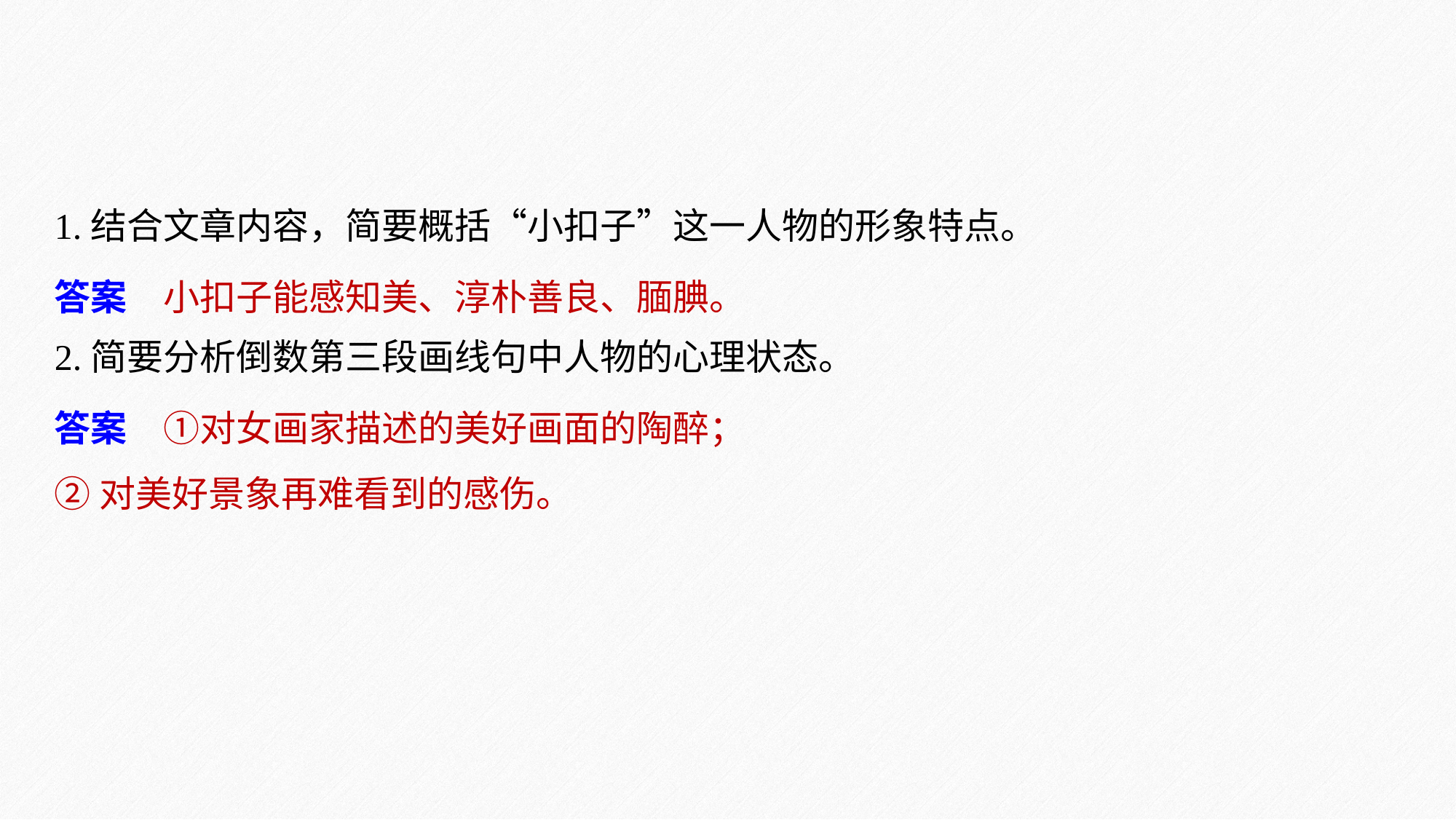

1.结合文章内容，简要概括“小扣子”这一人物的形象特点。

2.简要分析倒数第三段画线句中人物的心理状态。
答案　小扣子能感知美、淳朴善良、腼腆。

答案　①对女画家描述的美好画面的陶醉；
②对美好景象再难看到的感伤。